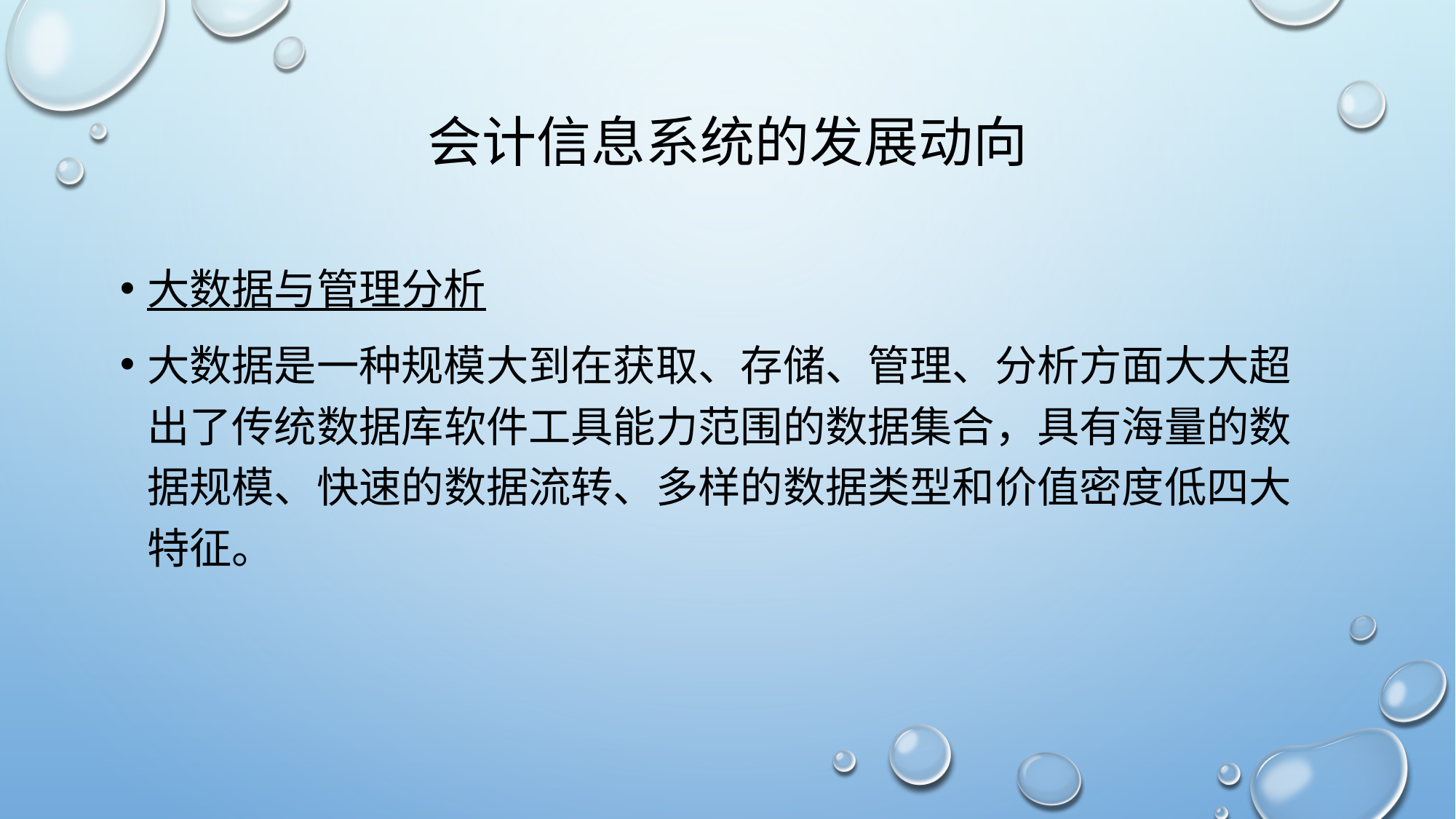

# 会计信息系统的发展动向
大数据与管理分析
大数据是一种规模大到在获取、存储、管理、分析方面大大超出了传统数据库软件工具能力范围的数据集合，具有海量的数据规模、快速的数据流转、多样的数据类型和价值密度低四大特征。